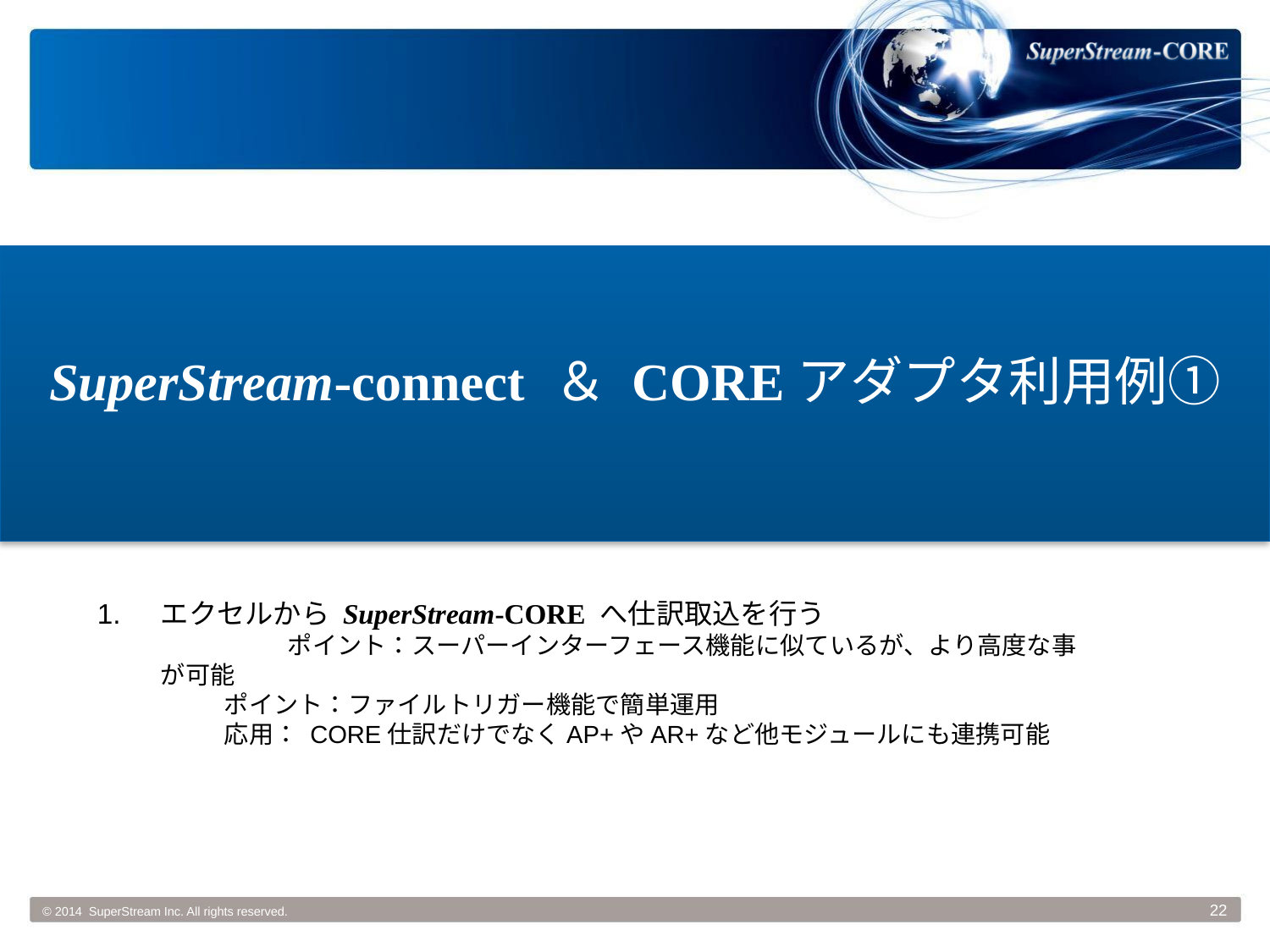

SuperStream-connect ＆ COREアダプタ利用例①

1.	エクセルから SuperStream-CORE へ仕訳取込を行う
	ポイント：スーパーインターフェース機能に似ているが、より高度な事が可能
	ポイント：ファイルトリガー機能で簡単運用
	応用： CORE仕訳だけでなくAP+やAR+など他モジュールにも連携可能
© 2014  SuperStream Inc. All rights reserved.
22